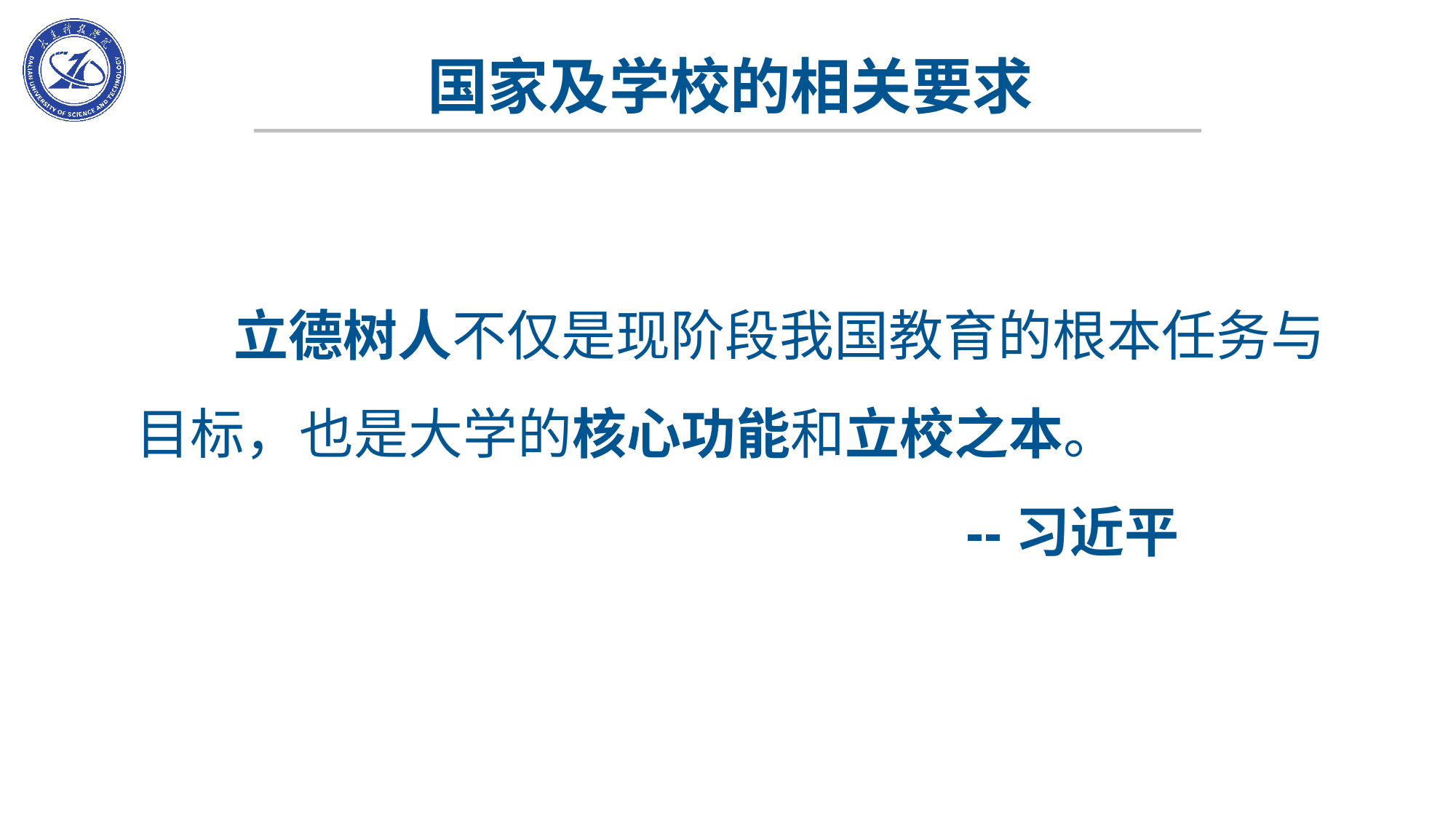

国家及学校的相关要求
       立德树人不仅是现阶段我国教育的根本任务与目标，也是大学的核心功能和立校之本。
                                                       --习近平